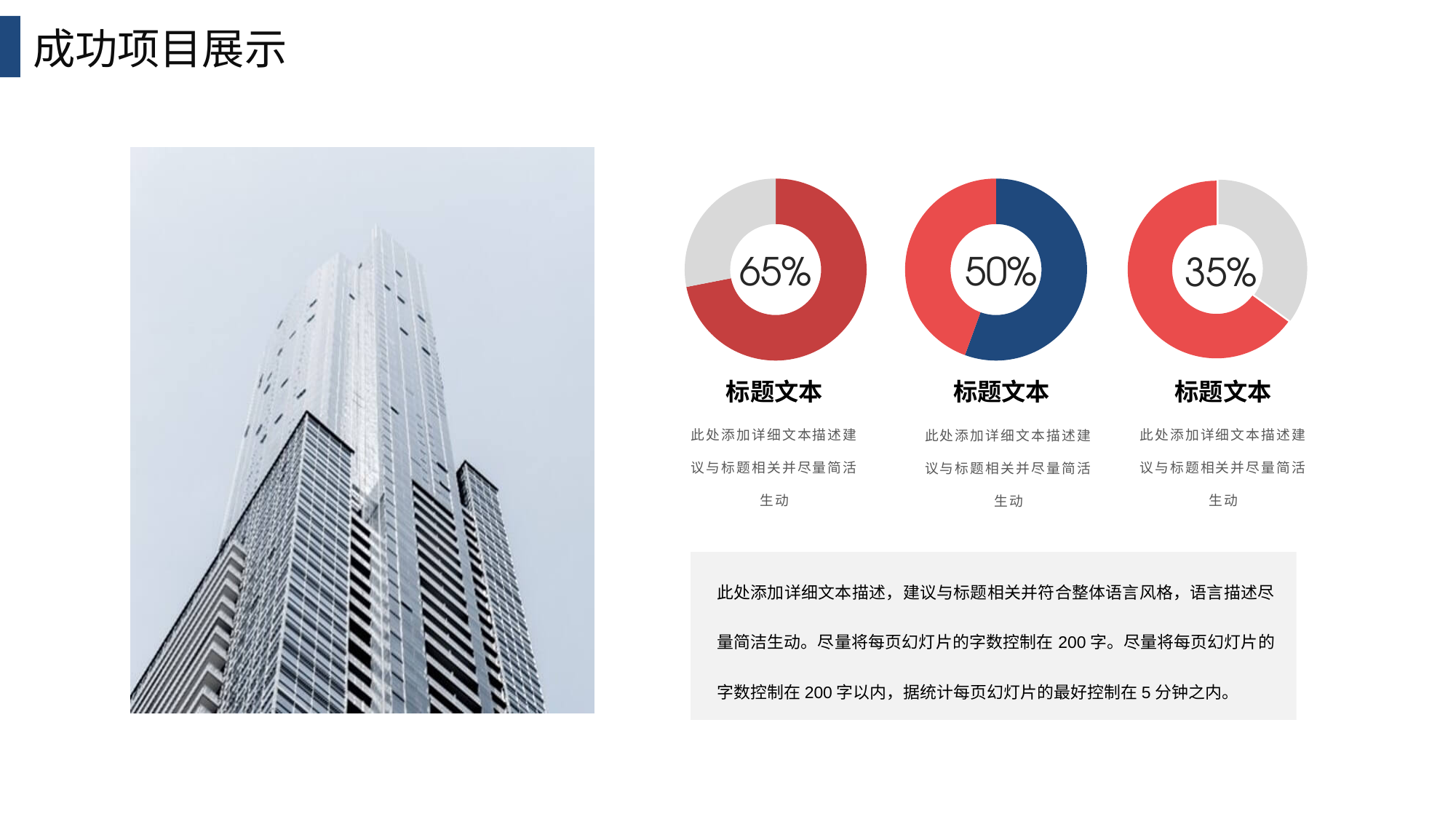

成功项目展示

### Chart

| Category | Sales |
|---|---|
| 1st Qtr | 8.200000000000001 |
| 2nd Qtr | 3.2 |
| 0 | 0.0 |
| 0 | 0.0 |

### Chart

| Category | Sales |
|---|---|
| 1st Qtr | 4.0 |
| 2nd Qtr | 3.2 |
| 0 | 0.0 |
| 0 | 0.0 |

### Chart

| Category | Sales |
|---|---|
| 1st Qtr | 3.5 |
| 2nd Qtr | 6.5 |
| 0 | 0.0 |
| 0 | 0.0 |
65%
50%
35%
标题文本
标题文本
标题文本
此处添加详细文本描述建议与标题相关并尽量简活生动
此处添加详细文本描述建议与标题相关并尽量简活生动
此处添加详细文本描述建议与标题相关并尽量简活生动

此处添加详细文本描述，建议与标题相关并符合整体语言风格，语言描述尽量简洁生动。尽量将每页幻灯片的字数控制在200字。尽量将每页幻灯片的字数控制在200字以内，据统计每页幻灯片的最好控制在5分钟之内。